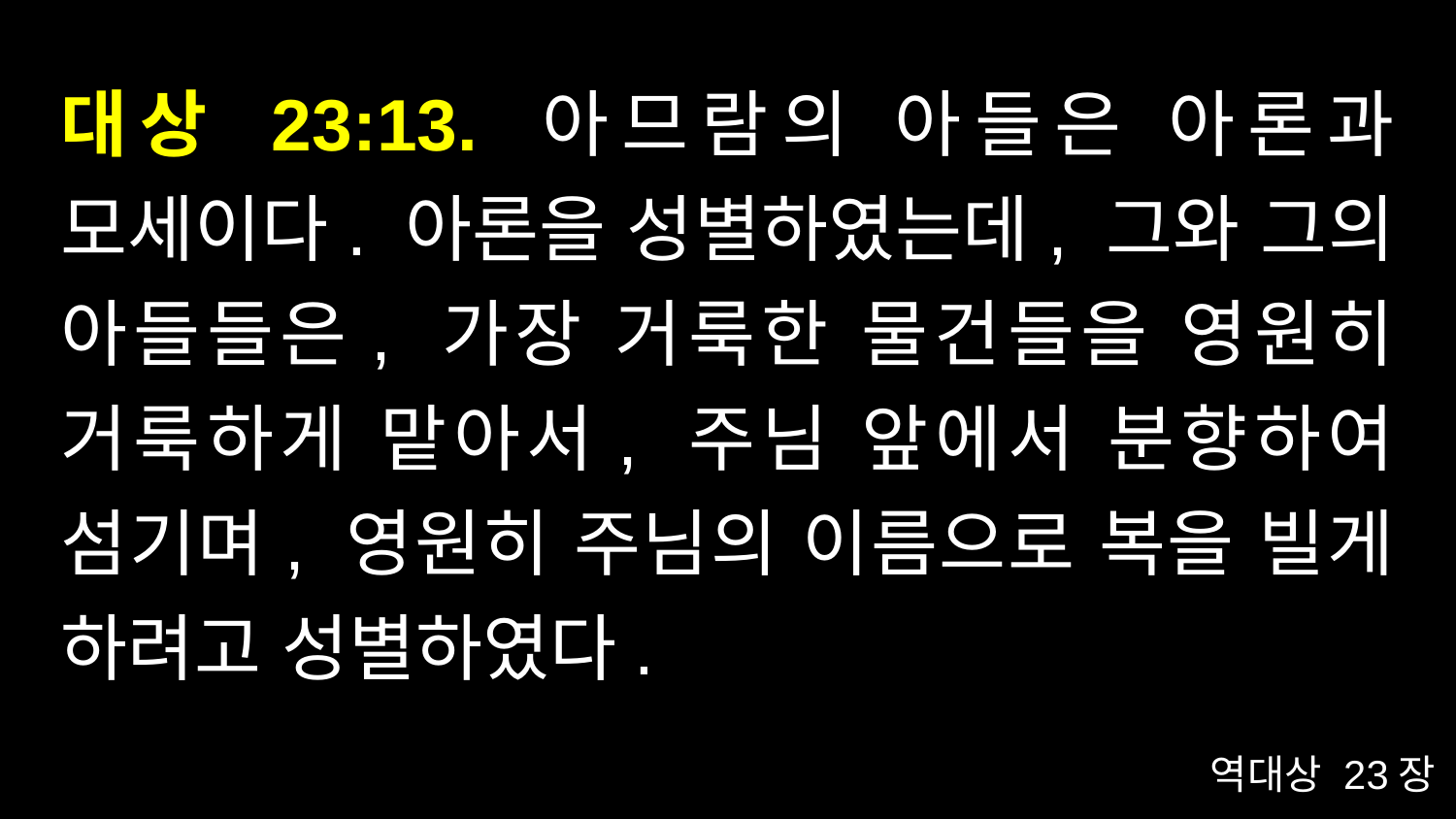

# 대상 23:13. 아므람의 아들은 아론과 모세이다. 아론을 성별하였는데, 그와 그의 아들들은, 가장 거룩한 물건들을 영원히 거룩하게 맡아서, 주님 앞에서 분향하여 섬기며, 영원히 주님의 이름으로 복을 빌게 하려고 성별하였다.
역대상 23장